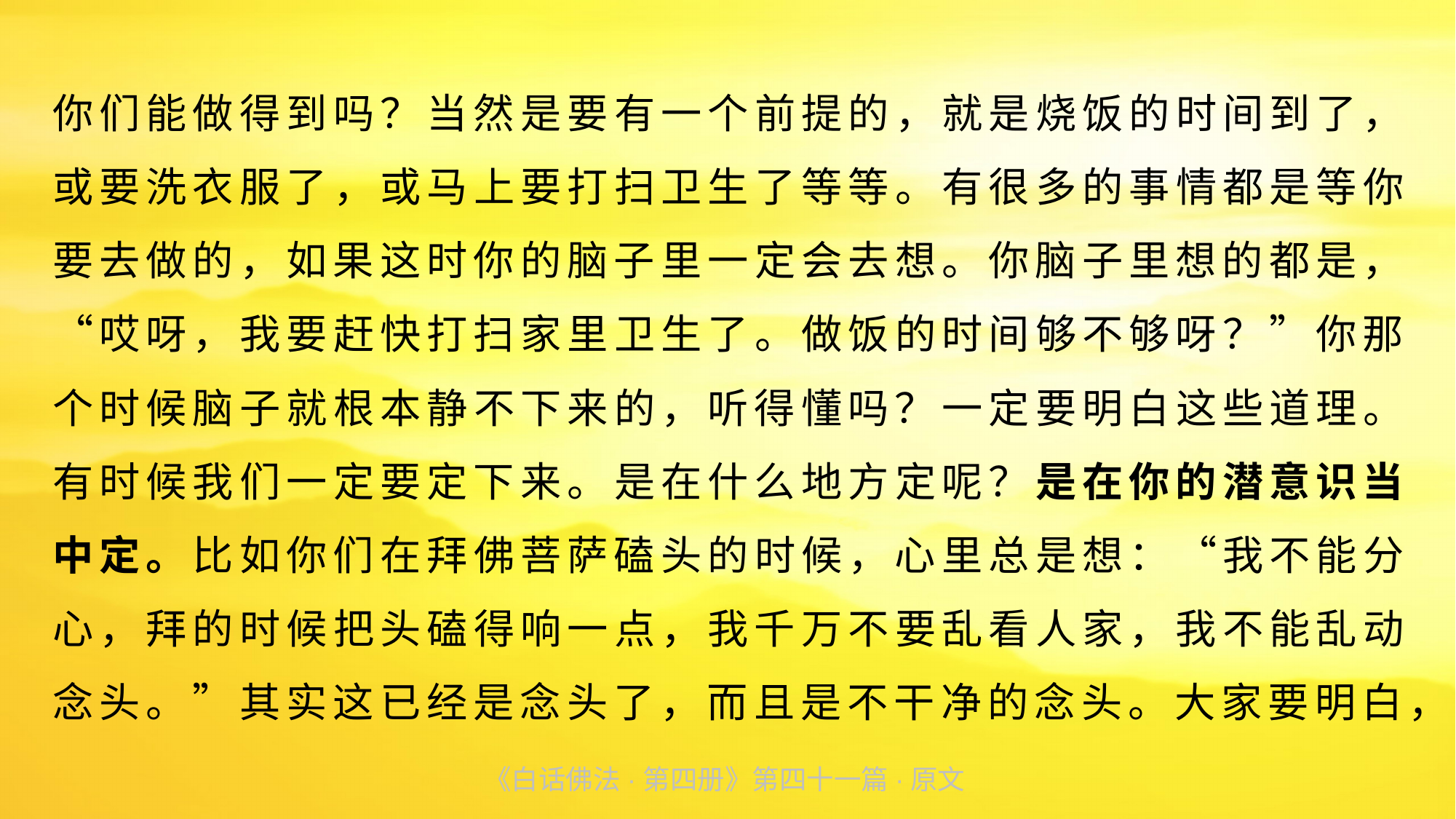

你们能做得到吗？当然是要有一个前提的，就是烧饭的时间到了，或要洗衣服了，或马上要打扫卫生了等等。有很多的事情都是等你要去做的，如果这时你的脑子里一定会去想。你脑子里想的都是，“哎呀，我要赶快打扫家里卫生了。做饭的时间够不够呀？”你那个时候脑子就根本静不下来的，听得懂吗？一定要明白这些道理。有时候我们一定要定下来。是在什么地方定呢？是在你的潜意识当中定。比如你们在拜佛菩萨磕头的时候，心里总是想：“我不能分心，拜的时候把头磕得响一点，我千万不要乱看人家，我不能乱动念头。”其实这已经是念头了，而且是不干净的念头。大家要明白，
《白话佛法·第四册》第四十一篇·原文